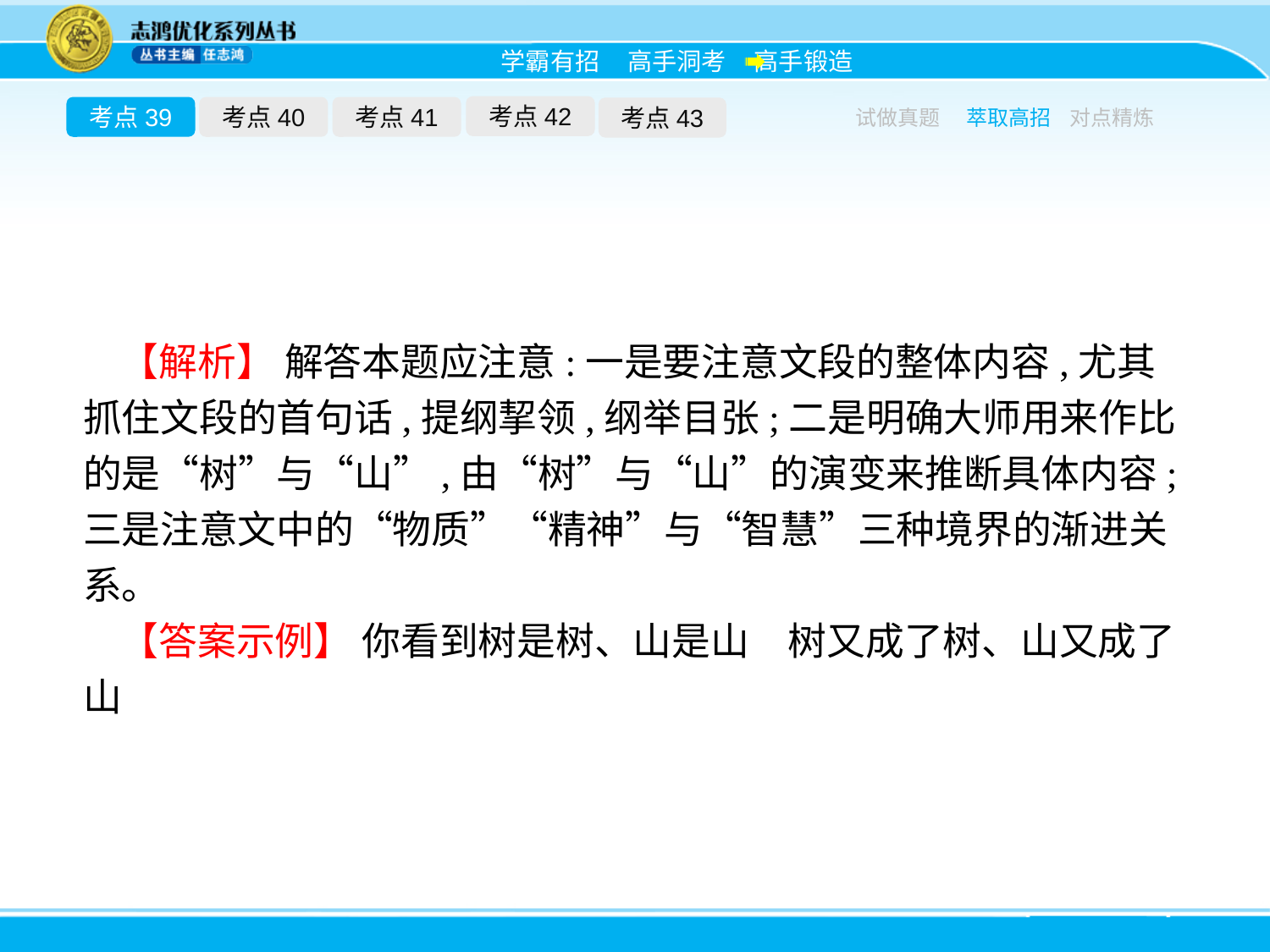

考点42
考点39
考点40
考点41
考点43
试做真题
萃取高招
对点精炼
【解析】 解答本题应注意:一是要注意文段的整体内容,尤其抓住文段的首句话,提纲挈领,纲举目张;二是明确大师用来作比的是“树”与“山”,由“树”与“山”的演变来推断具体内容;三是注意文中的“物质”“精神”与“智慧”三种境界的渐进关系。
【答案示例】 你看到树是树、山是山　树又成了树、山又成了山